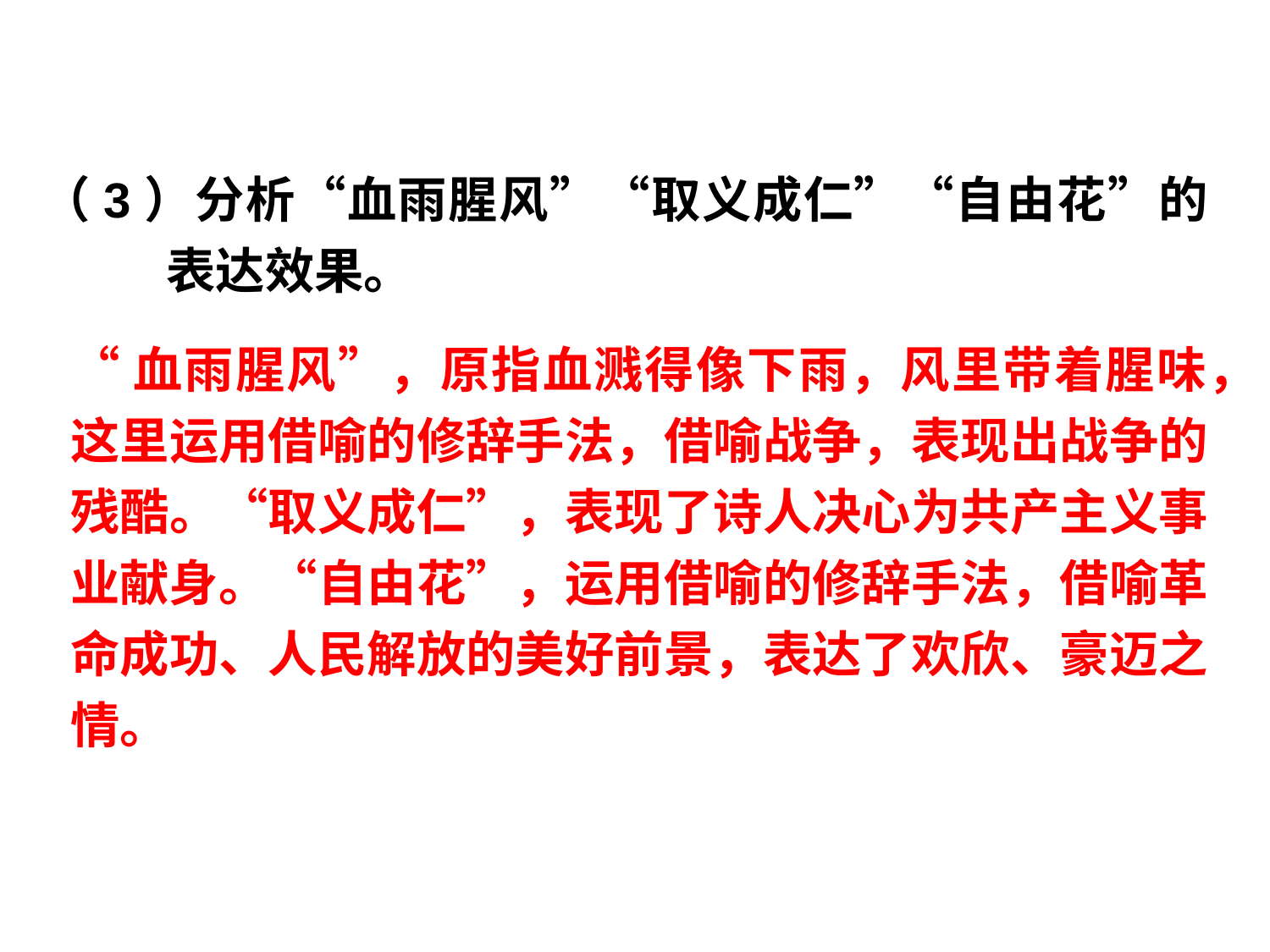

（3）分析“血雨腥风”“取义成仁”“自由花”的表达效果。
“血雨腥风”，原指血溅得像下雨，风里带着腥味，这里运用借喻的修辞手法，借喻战争，表现出战争的残酷。“取义成仁”，表现了诗人决心为共产主义事业献身。“自由花”，运用借喻的修辞手法，借喻革命成功、人民解放的美好前景，表达了欢欣、豪迈之情。